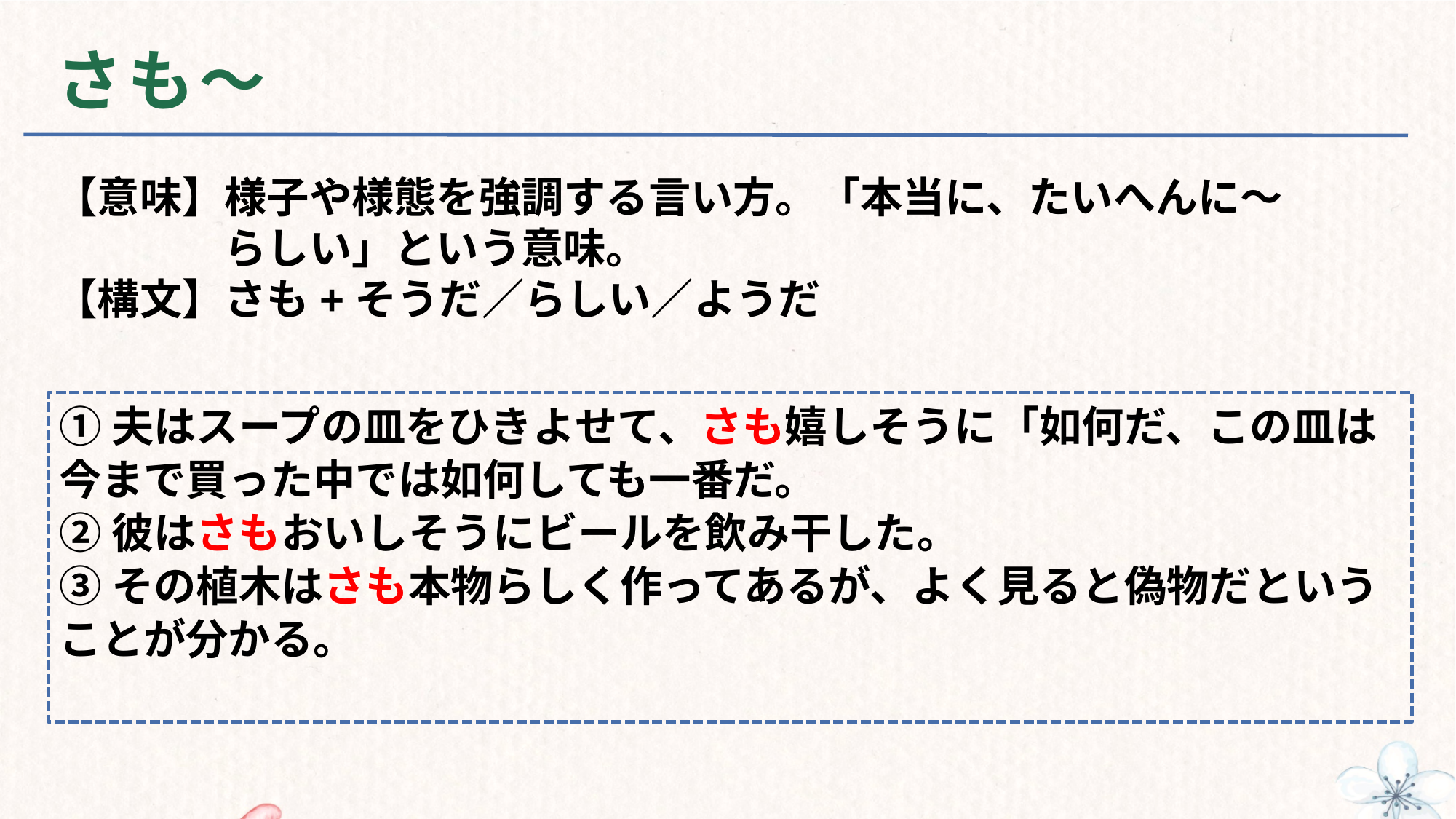

# さも～
【意味】様子や様態を強調する言い方。「本当に、たいへんに～
　　　　らしい」という意味。
【構文】さも+そうだ／らしい／ようだ
①夫はスープの皿をひきよせて、さも嬉しそうに「如何だ、この皿は今まで買った中では如何しても一番だ。
②彼はさもおいしそうにビールを飲み干した。
③その植木はさも本物らしく作ってあるが、よく見ると偽物だということが分かる。